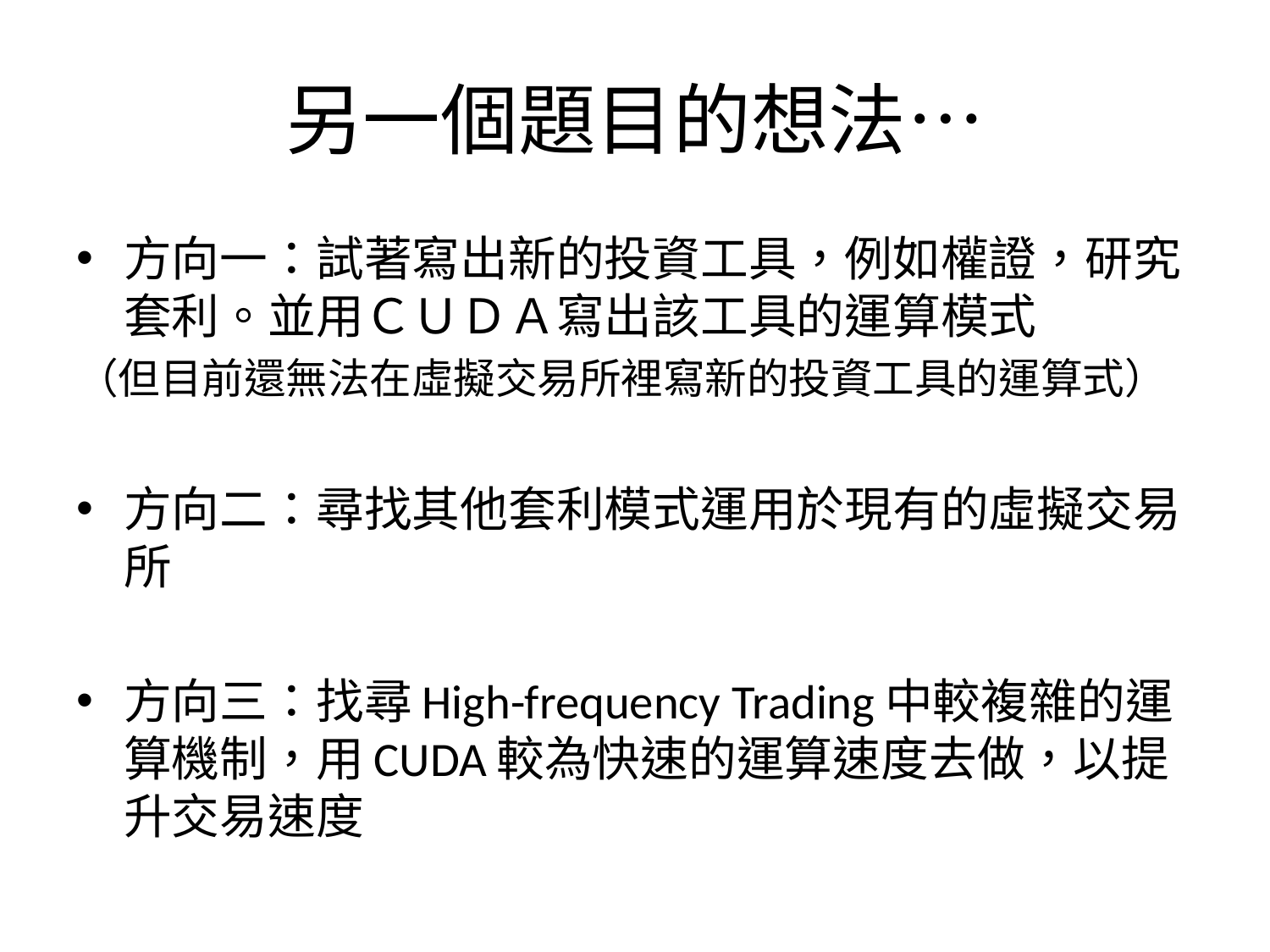

# 另一個題目的想法…
方向一：試著寫出新的投資工具，例如權證，研究套利。並用ＣＵＤＡ寫出該工具的運算模式
（但目前還無法在虛擬交易所裡寫新的投資工具的運算式）

方向二：尋找其他套利模式運用於現有的虛擬交易所

方向三：找尋High-frequency Trading中較複雜的運算機制，用CUDA較為快速的運算速度去做，以提升交易速度